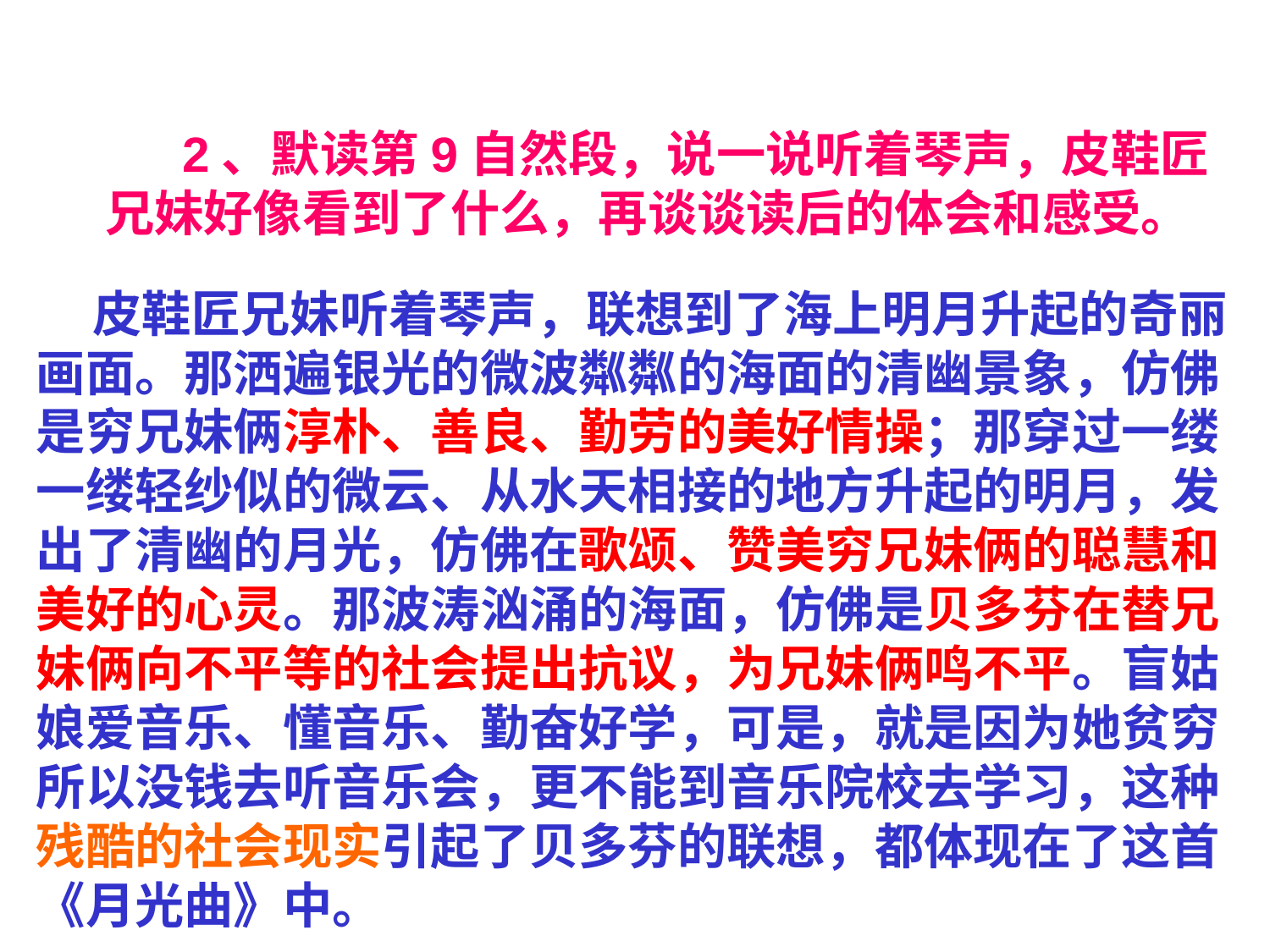

2、默读第9自然段，说一说听着琴声，皮鞋匠兄妹好像看到了什么，再谈谈读后的体会和感受。
    皮鞋匠兄妹听着琴声，联想到了海上明月升起的奇丽画面。那洒遍银光的微波粼粼的海面的清幽景象，仿佛是穷兄妹俩淳朴、善良、勤劳的美好情操；那穿过一缕一缕轻纱似的微云、从水天相接的地方升起的明月，发出了清幽的月光，仿佛在歌颂、赞美穷兄妹俩的聪慧和美好的心灵。那波涛汹涌的海面，仿佛是贝多芬在替兄妹俩向不平等的社会提出抗议，为兄妹俩鸣不平。盲姑娘爱音乐、懂音乐、勤奋好学，可是，就是因为她贫穷所以没钱去听音乐会，更不能到音乐院校去学习，这种残酷的社会现实引起了贝多芬的联想，都体现在了这首《月光曲》中。